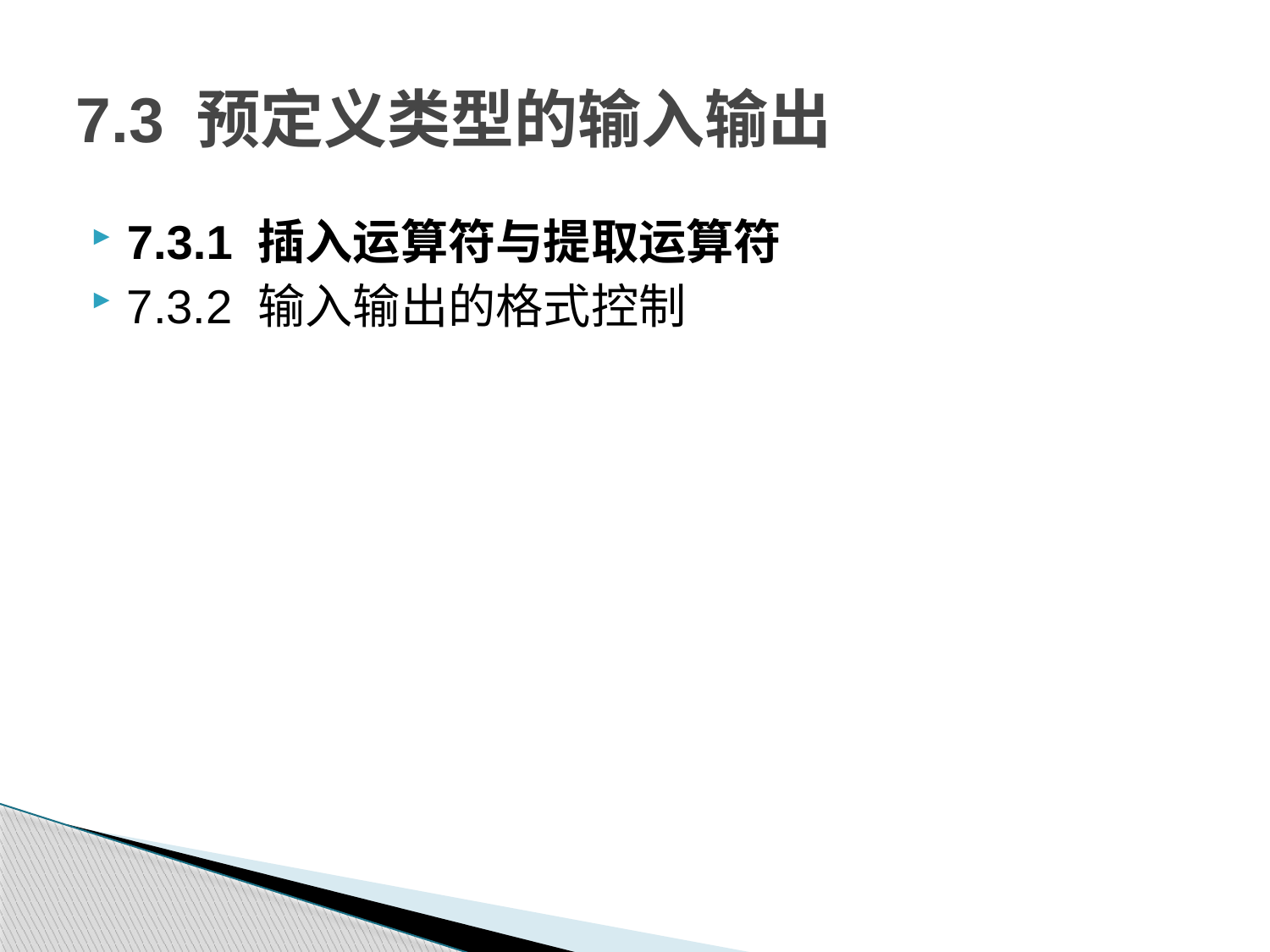

# 7.3 预定义类型的输入输出
7.3.1 插入运算符与提取运算符
7.3.2 输入输出的格式控制